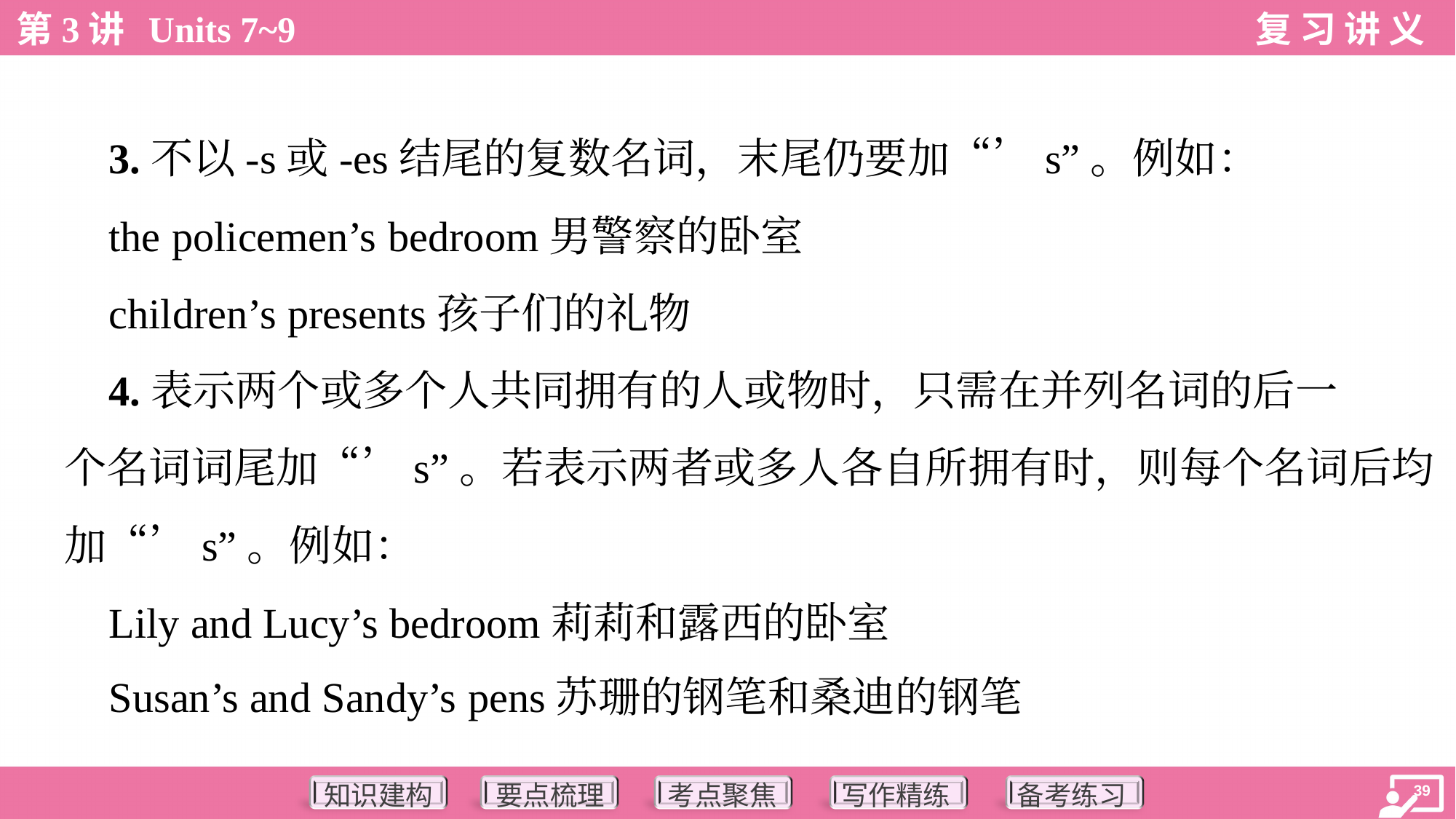

3.不以-s或-es结尾的复数名词，末尾仍要加“’s”。例如：
    the policemen’s bedroom男警察的卧室
    children’s presents孩子们的礼物
    4.表示两个或多个人共同拥有的人或物时，只需在并列名词的后一
个名词词尾加“’s”。若表示两者或多人各自所拥有时，则每个名词后均
加“’s”。例如：
    Lily and Lucy’s bedroom莉莉和露西的卧室
    Susan’s and Sandy’s pens苏珊的钢笔和桑迪的钢笔